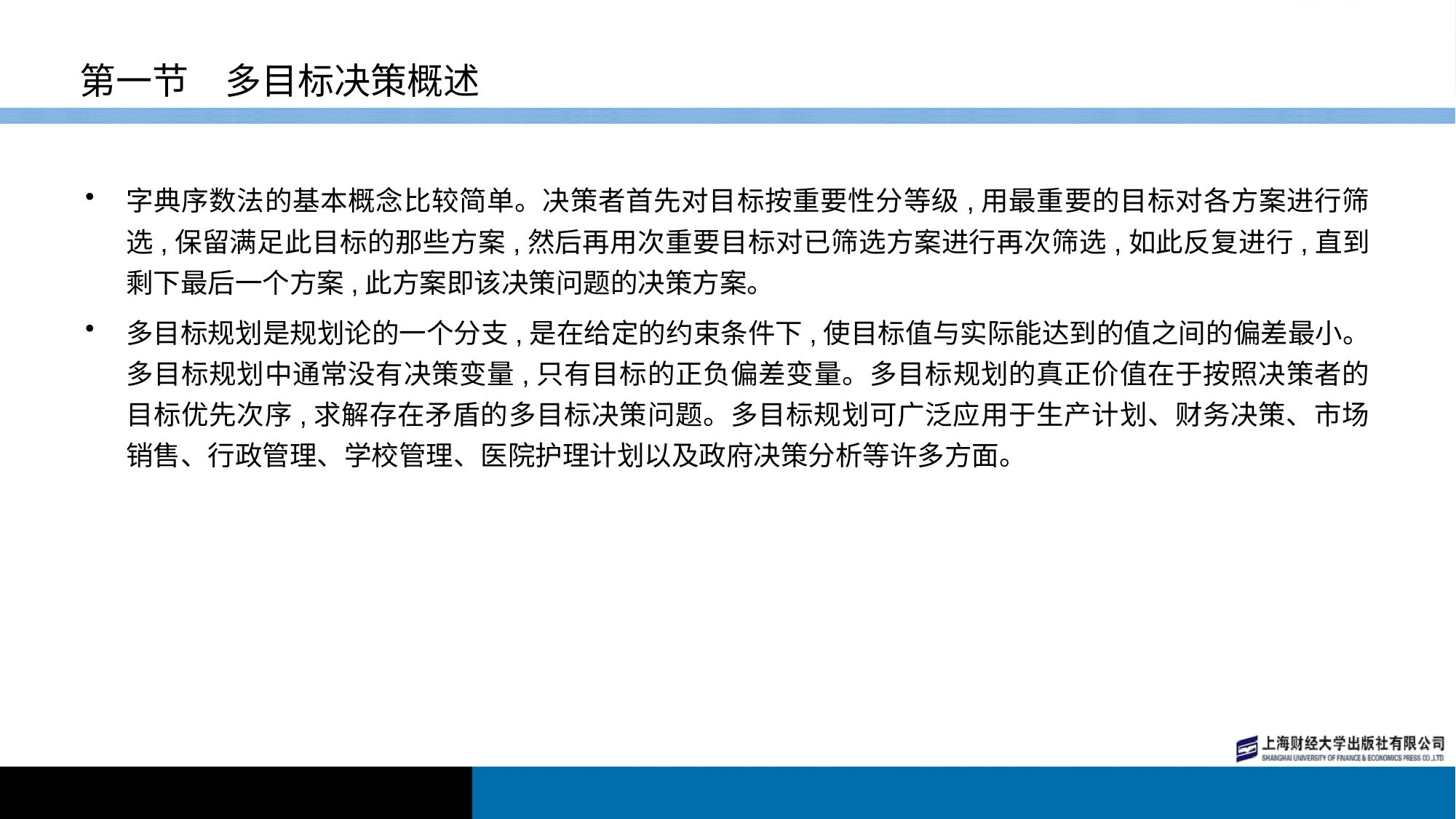

# 第一节　多目标决策概述
字典序数法的基本概念比较简单。决策者首先对目标按重要性分等级,用最重要的目标对各方案进行筛选,保留满足此目标的那些方案,然后再用次重要目标对已筛选方案进行再次筛选,如此反复进行,直到剩下最后一个方案,此方案即该决策问题的决策方案。
多目标规划是规划论的一个分支,是在给定的约束条件下,使目标值与实际能达到的值之间的偏差最小。多目标规划中通常没有决策变量,只有目标的正负偏差变量。多目标规划的真正价值在于按照决策者的目标优先次序,求解存在矛盾的多目标决策问题。多目标规划可广泛应用于生产计划、财务决策、市场销售、行政管理、学校管理、医院护理计划以及政府决策分析等许多方面。

5